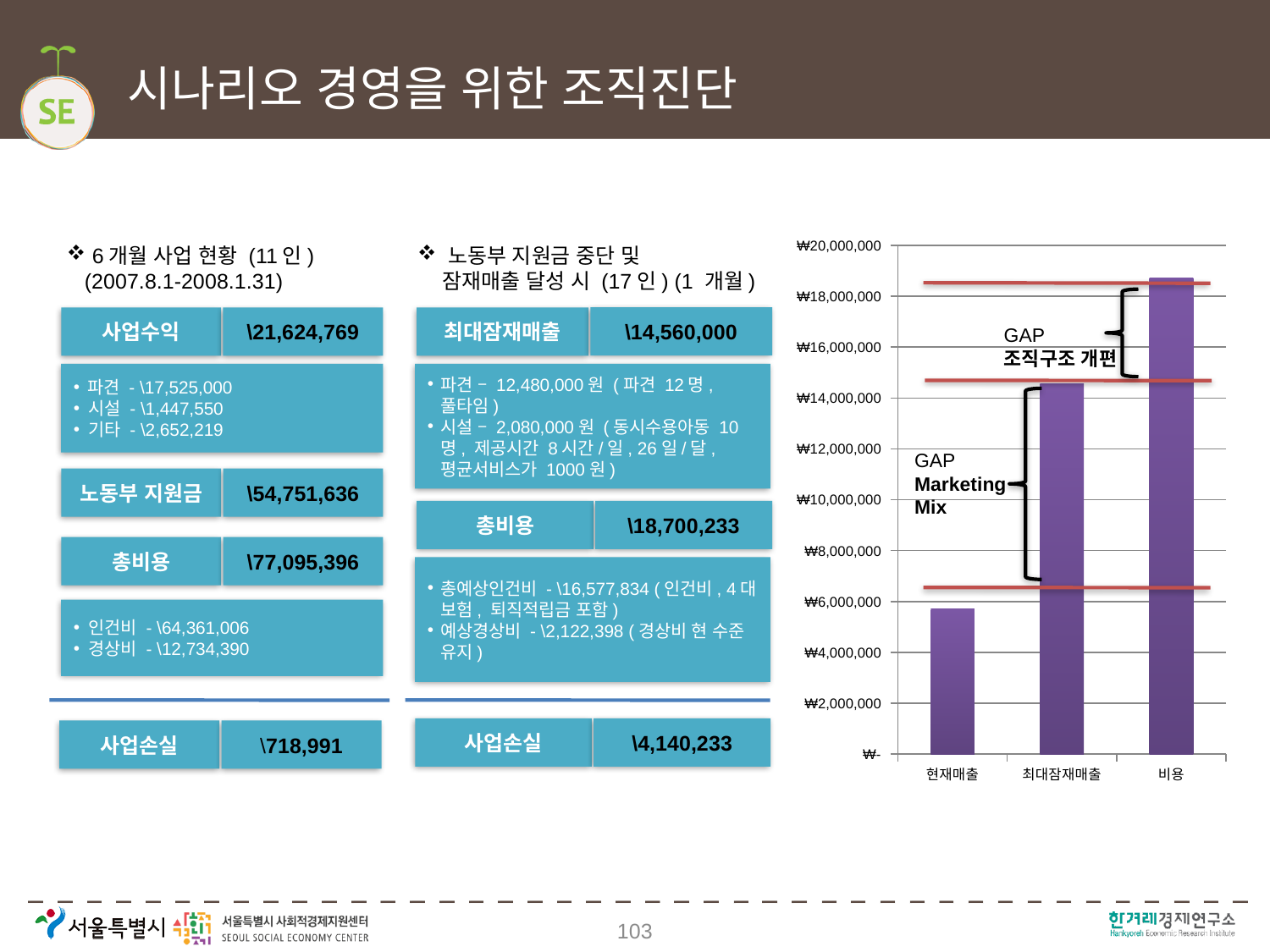

# 시나리오 경영을 위한 조직진단

### Chart

| Category |  |
|---|---|
| 현재매출 | 5710000.0 |
| 최대잠재매출 | 14560000.0 |
| 비용 | 18700233.21212131 |
 6개월 사업 현황 (11인)
   (2007.8.1-2008.1.31)
 노동부 지원금 중단 및
잠재매출 달성 시 (17인) (1 개월)

사업수익
\21,624,769
최대잠재매출
\14,560,000
GAP
조직구조 개편
 파견 - \17,525,000
 시설 - \1,447,550
 기타 - \2,652,219
파견 – 12,480,000원 (파견 12명, 풀타임)
시설 – 2,080,000원 (동시수용아동 10명, 제공시간 8시간/일, 26일/달,  평균서비스가 1000원)

GAP
Marketing Mix
노동부 지원금
\54,751,636
총비용
\18,700,233
총비용
\77,095,396
총예상인건비 - \16,577,834 (인건비, 4대 보험, 퇴직적립금 포함)
예상경상비 - \2,122,398 (경상비 현 수준 유지)
 인건비 - \64,361,006
 경상비 - \12,734,390
사업손실
\4,140,233
사업손실
\718,991
103